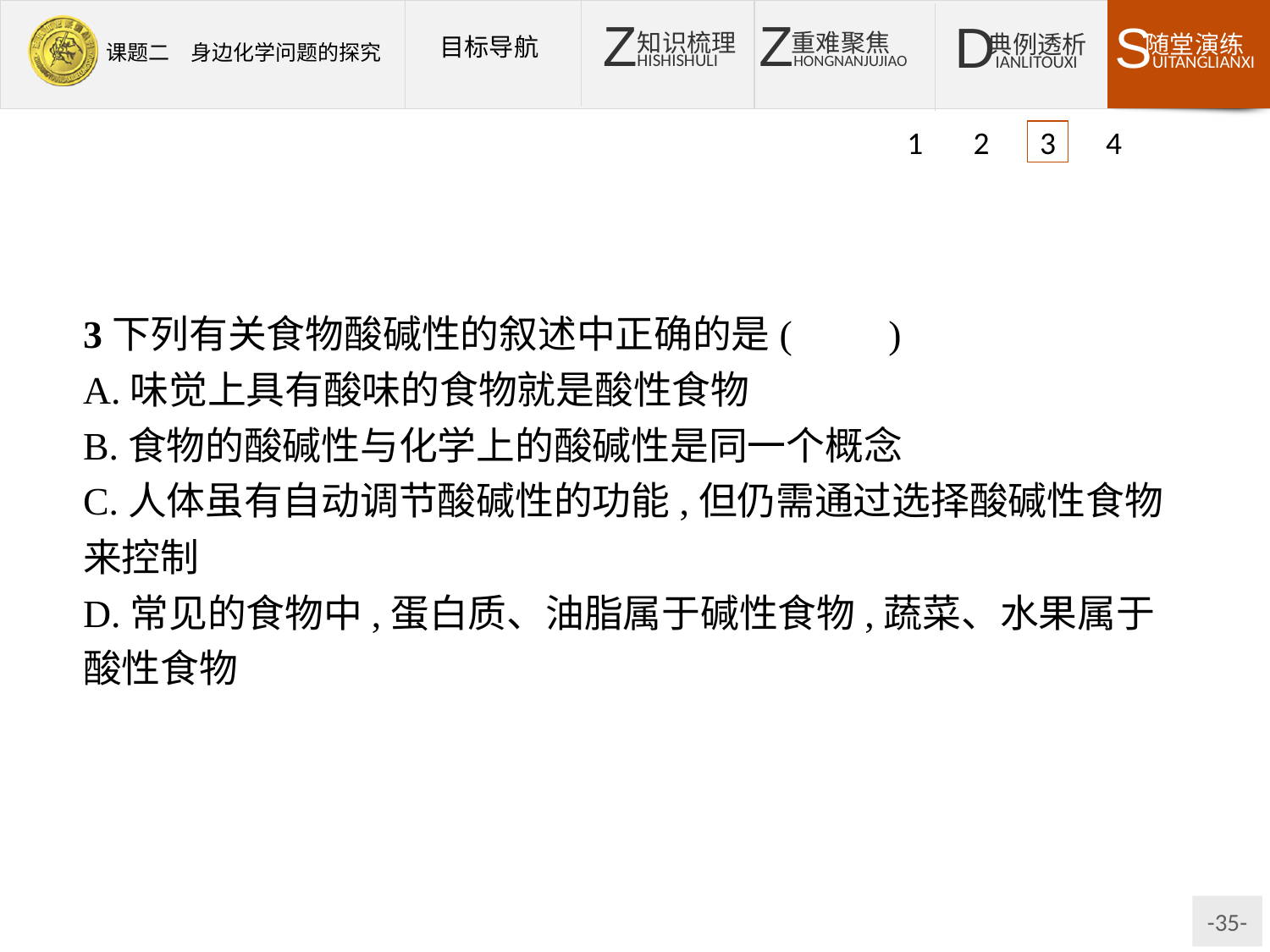

1       2       3       4

3下列有关食物酸碱性的叙述中正确的是(　　)
A.味觉上具有酸味的食物就是酸性食物
B.食物的酸碱性与化学上的酸碱性是同一个概念
C.人体虽有自动调节酸碱性的功能,但仍需通过选择酸碱性食物来控制
D.常见的食物中,蛋白质、油脂属于碱性食物,蔬菜、水果属于酸性食物